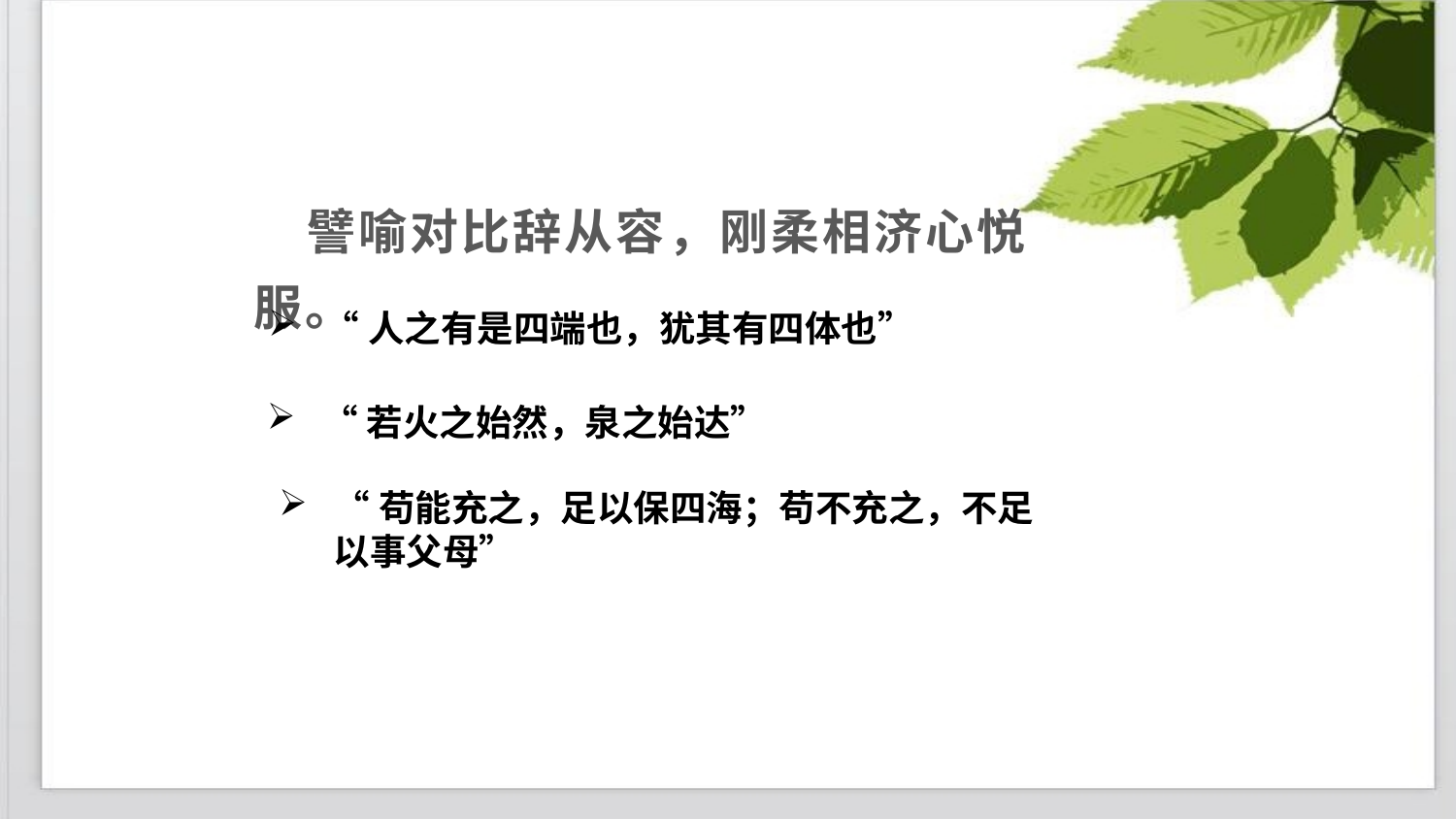

譬喻对比辞从容，刚柔相济心悦服。
“人之有是四端也，犹其有四体也”
“若火之始然，泉之始达”
“苟能充之，足以保四海；苟不充之，不足以事父母”